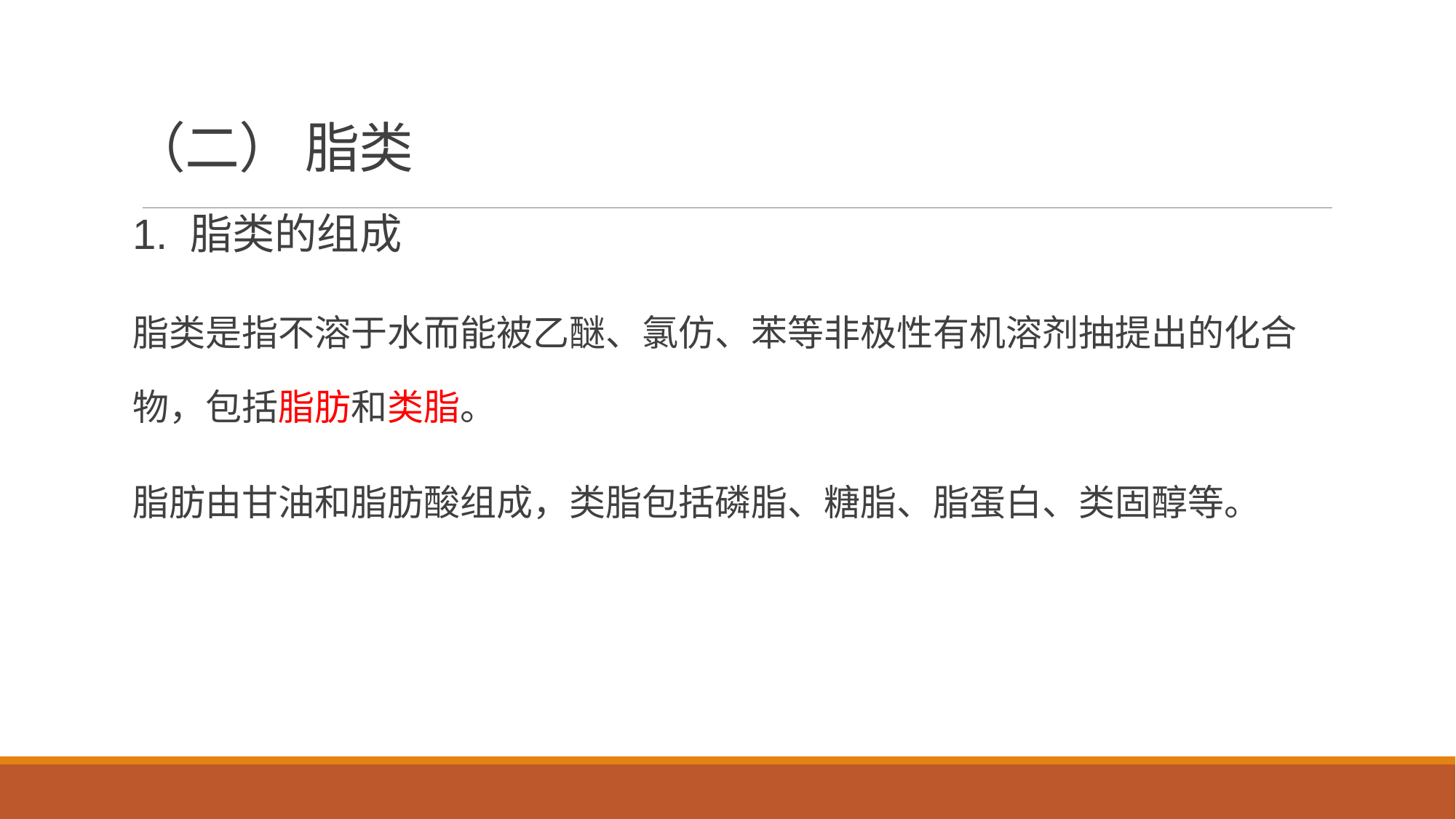

# （二） 脂类

1. 脂类的组成
脂类是指不溶于水而能被乙醚、氯仿、苯等非极性有机溶剂抽提出的化合物，包括脂肪和类脂。
脂肪由甘油和脂肪酸组成，类脂包括磷脂、糖脂、脂蛋白、类固醇等。